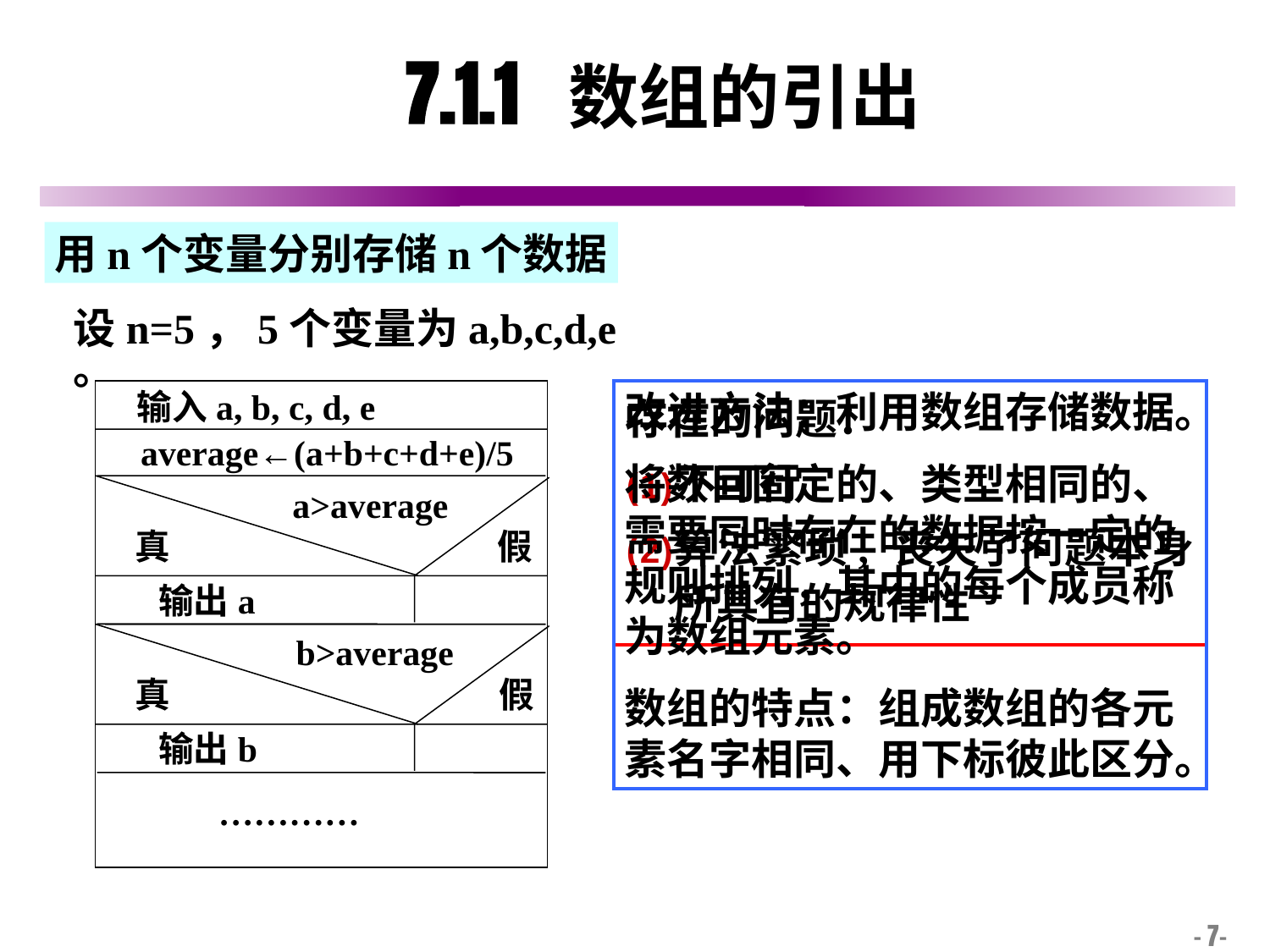

# 7.1.1  数组的引出
用n个变量分别存储n个数据
设n=5，5个变量为a,b,c,d,e 。
输入a, b, c, d, e

average←(a+b+c+d+e)/5
a>average
真
假
输出a
b>average
真
假
输出b
…………
存在的问题：
不可行
算法繁琐, 丧失了问题本身所具有的规律性
改进方法：利用数组存储数据。
将数目固定的、类型相同的、需要同时存在的数据按一定的规则排列，其中的每个成员称为数组元素。
数组的特点：组成数组的各元素名字相同、用下标彼此区分。
 - 7-